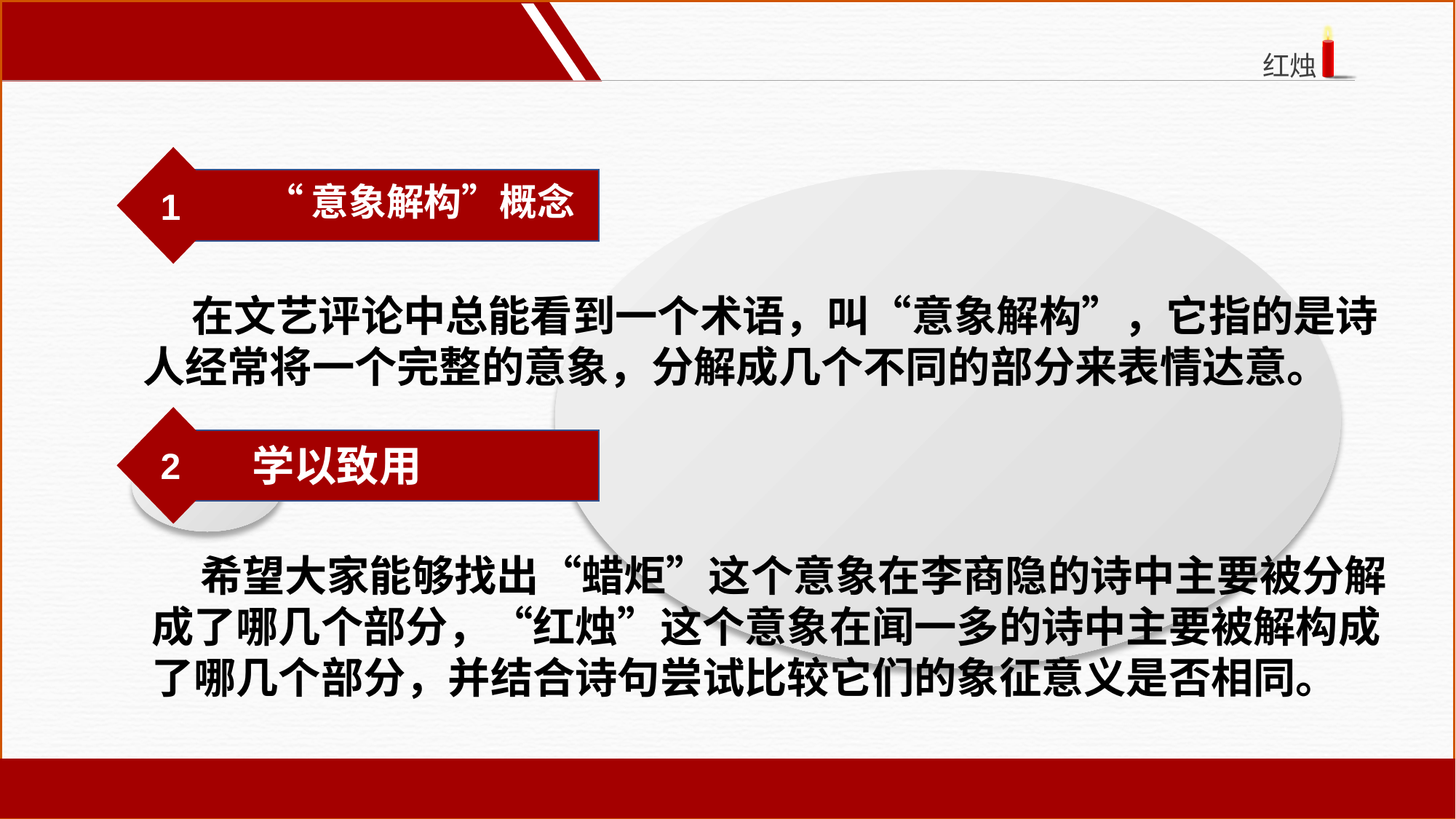

“意象解构”概念
1
    在文艺评论中总能看到一个术语，叫“意象解构”，它指的是诗人经常将一个完整的意象，分解成几个不同的部分来表情达意。

2

学以致用
    希望大家能够找出“蜡炬”这个意象在李商隐的诗中主要被分解成了哪几个部分，“红烛”这个意象在闻一多的诗中主要被解构成了哪几个部分，并结合诗句尝试比较它们的象征意义是否相同。